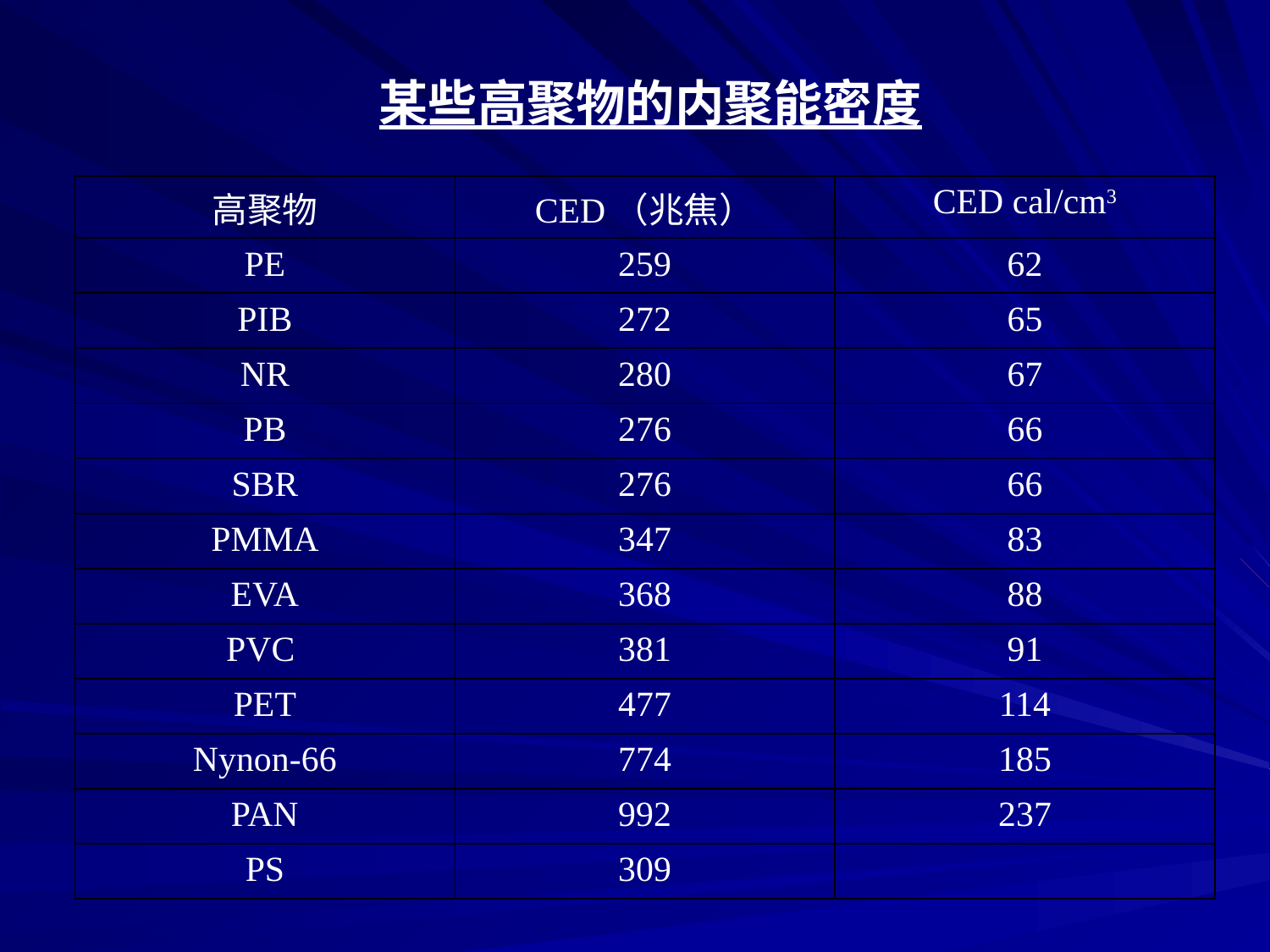

某些高聚物的内聚能密度
| 高聚物 | CED（兆焦） | CED cal/cm3 |
| --- | --- | --- |
| PE | 259 | 62 |
| PIB | 272 | 65 |
| NR | 280 | 67 |
| PB | 276 | 66 |
| SBR | 276 | 66 |
| PMMA | 347 | 83 |
| EVA | 368 | 88 |
| PVC | 381 | 91 |
| PET | 477 | 114 |
| Nynon-66 | 774 | 185 |
| PAN | 992 | 237 |
| PS | 309 |  |